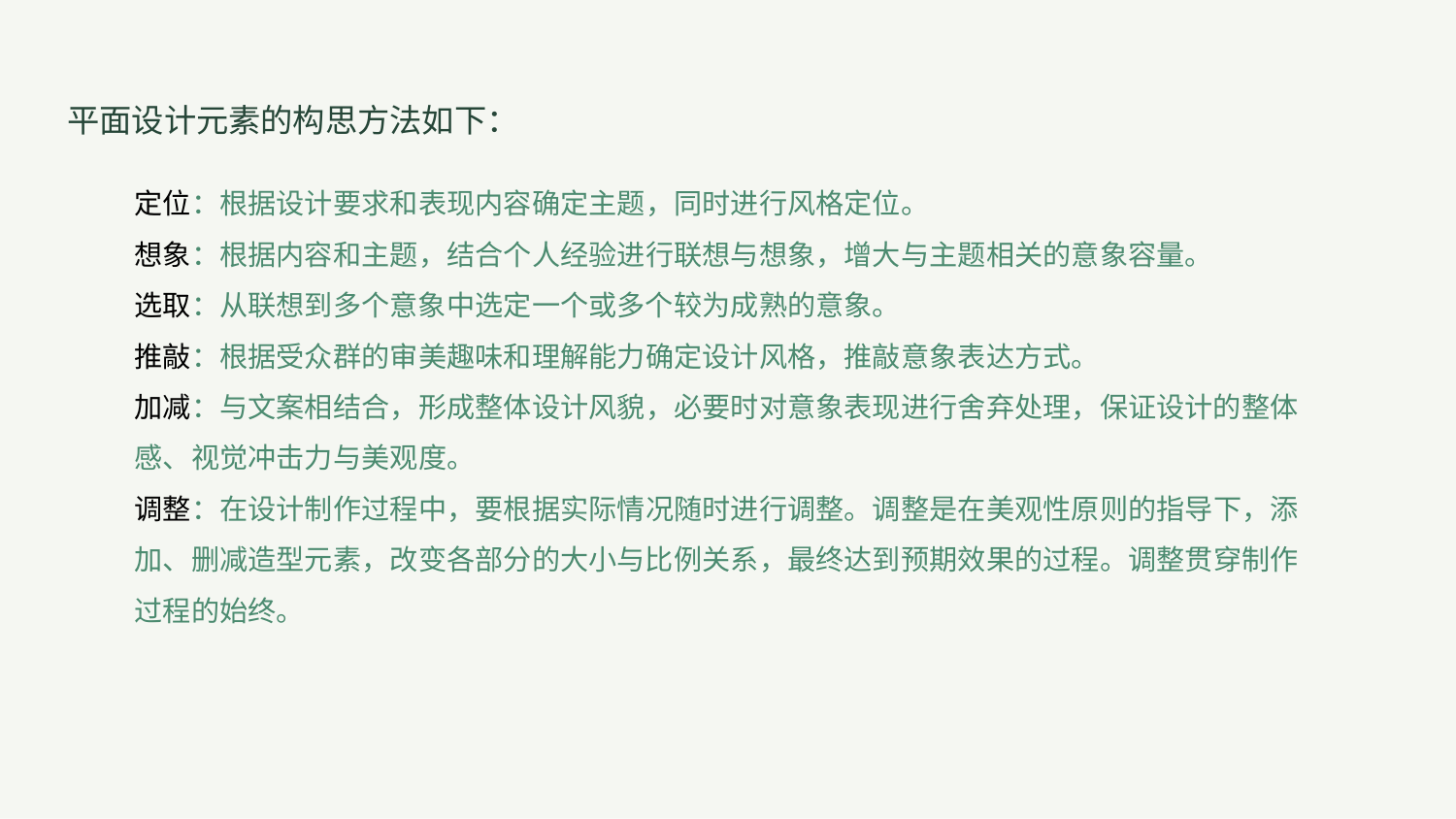

平面设计元素的构思方法如下：
定位：根据设计要求和表现内容确定主题，同时进行风格定位。
想象：根据内容和主题，结合个人经验进行联想与想象，增大与主题相关的意象容量。
选取：从联想到多个意象中选定一个或多个较为成熟的意象。
推敲：根据受众群的审美趣味和理解能力确定设计风格，推敲意象表达方式。
加减：与文案相结合，形成整体设计风貌，必要时对意象表现进行舍弃处理，保证设计的整体感、视觉冲击力与美观度。
调整：在设计制作过程中，要根据实际情况随时进行调整。调整是在美观性原则的指导下，添加、删减造型元素，改变各部分的大小与比例关系，最终达到预期效果的过程。调整贯穿制作过程的始终。